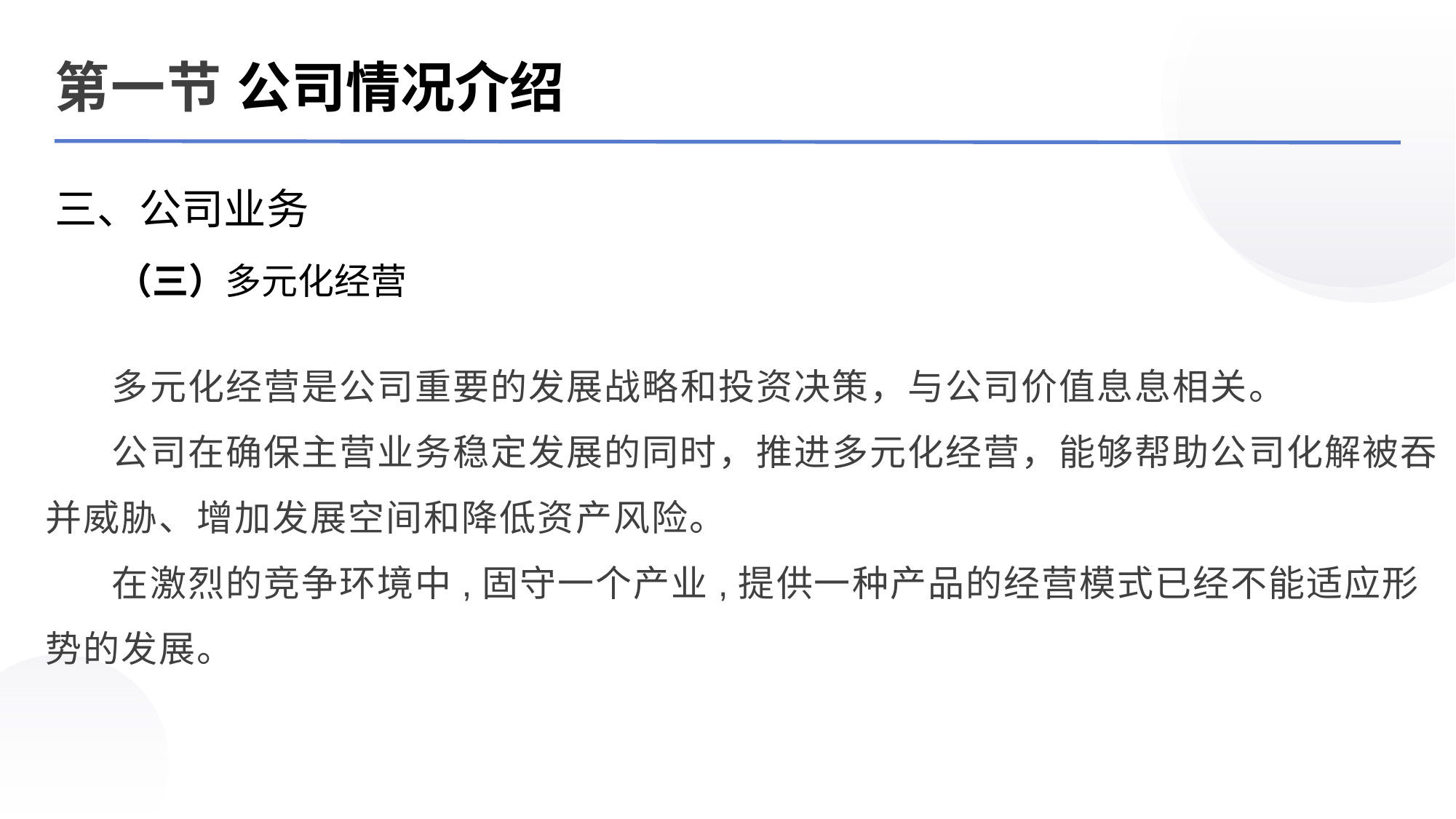

第一节 公司情况介绍
三、公司业务
（三）多元化经营

      多元化经营是公司重要的发展战略和投资决策，与公司价值息息相关。
      公司在确保主营业务稳定发展的同时，推进多元化经营，能够帮助公司化解被吞并威胁、增加发展空间和降低资产风险。
      在激烈的竞争环境中,固守一个产业,提供一种产品的经营模式已经不能适应形势的发展。

14